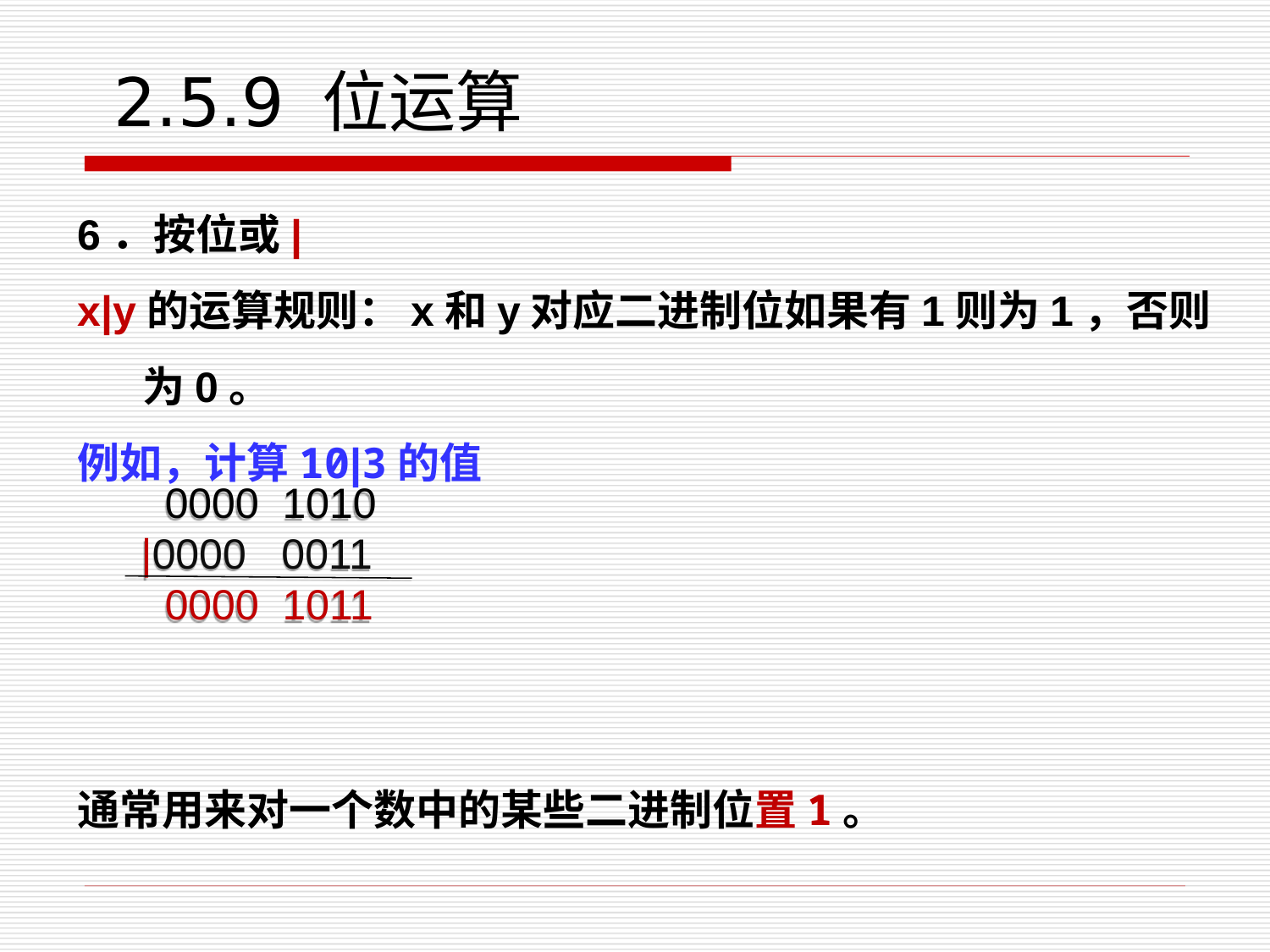

# 2.5.9 位运算
6．按位或|
x|y的运算规则：x和y对应二进制位如果有1则为1，否则为0。
例如，计算10|3的值

通常用来对一个数中的某些二进制位置1。
    0000  1010
  |0000   0011
    0000  1011